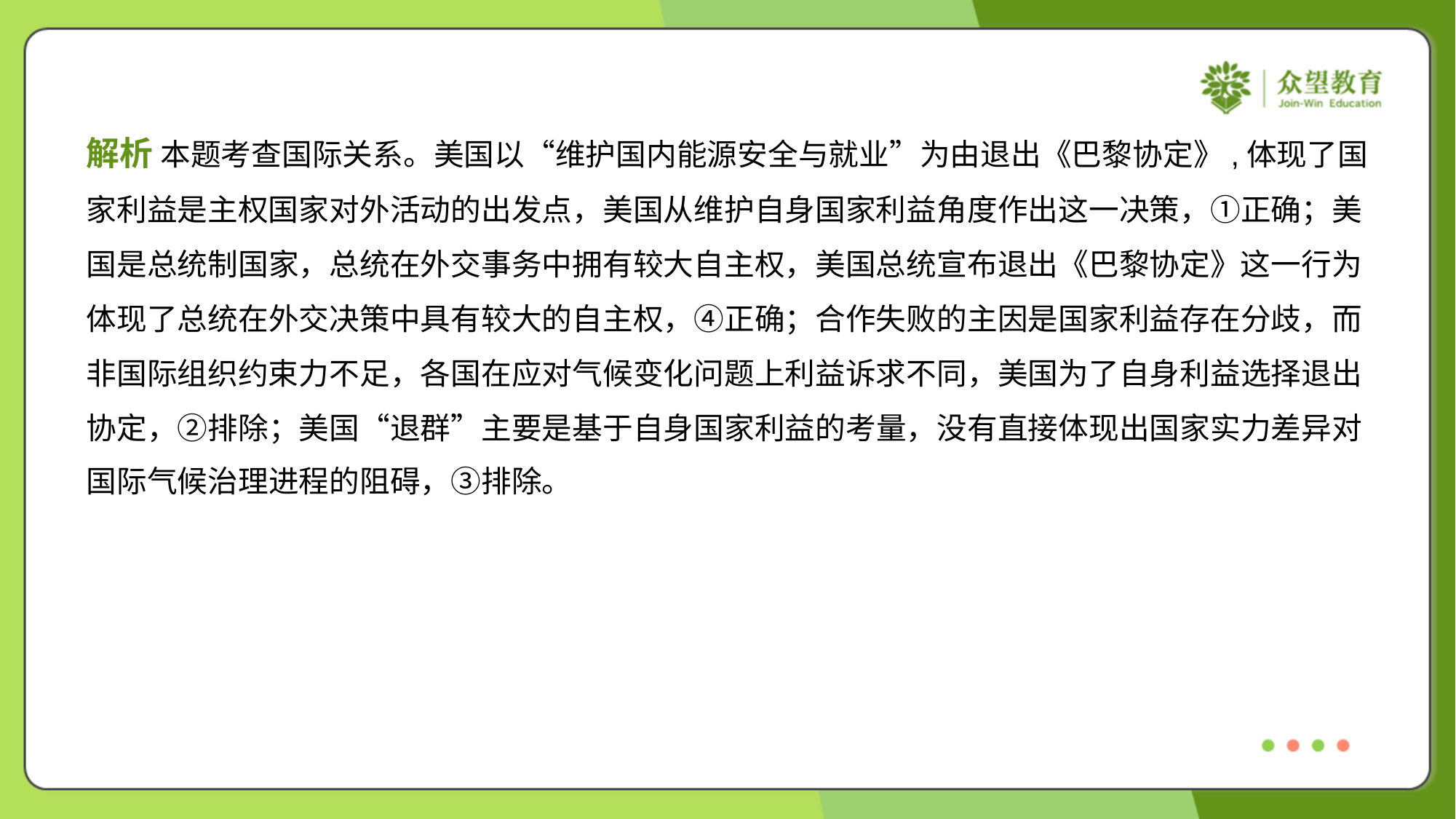

解析 本题考查国际关系。美国以“维护国内能源安全与就业”为由退出《巴黎协定》,体现了国
家利益是主权国家对外活动的出发点，美国从维护自身国家利益角度作出这一决策，①正确；美
国是总统制国家，总统在外交事务中拥有较大自主权，美国总统宣布退出《巴黎协定》这一行为
体现了总统在外交决策中具有较大的自主权，④正确；合作失败的主因是国家利益存在分歧，而
非国际组织约束力不足，各国在应对气候变化问题上利益诉求不同，美国为了自身利益选择退出
协定，②排除；美国“退群”主要是基于自身国家利益的考量，没有直接体现出国家实力差异对
国际气候治理进程的阻碍，③排除。